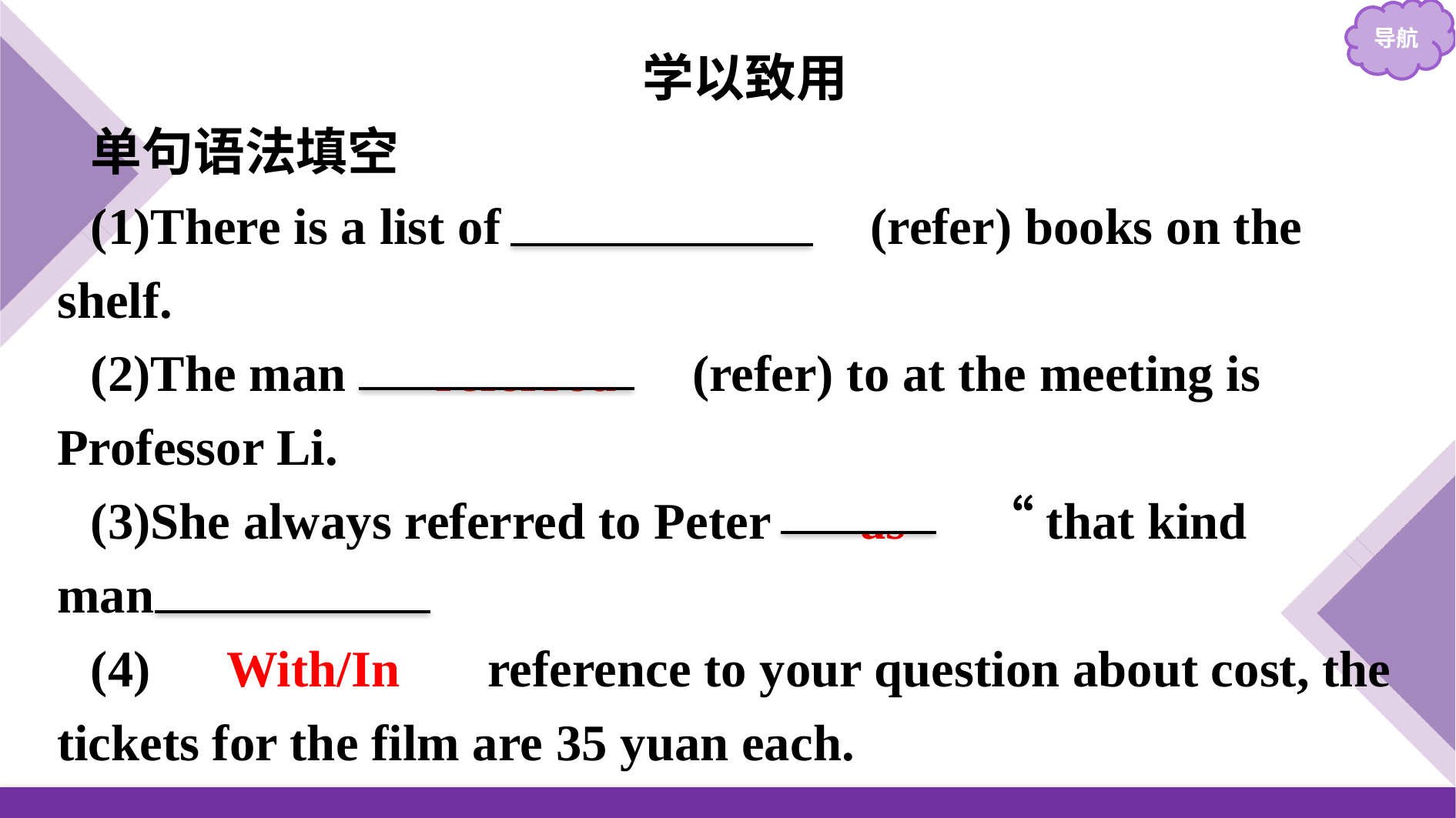

学以致用
单句语法填空
(1)There is a list of 　reference　(refer) books on the shelf.
(2)The man 　referred　(refer) to at the meeting is Professor Li.
(3)She always referred to Peter 　as　 “that kind man”.
(4)　With/In　 reference to your question about cost, the tickets for the film are 35 yuan each.